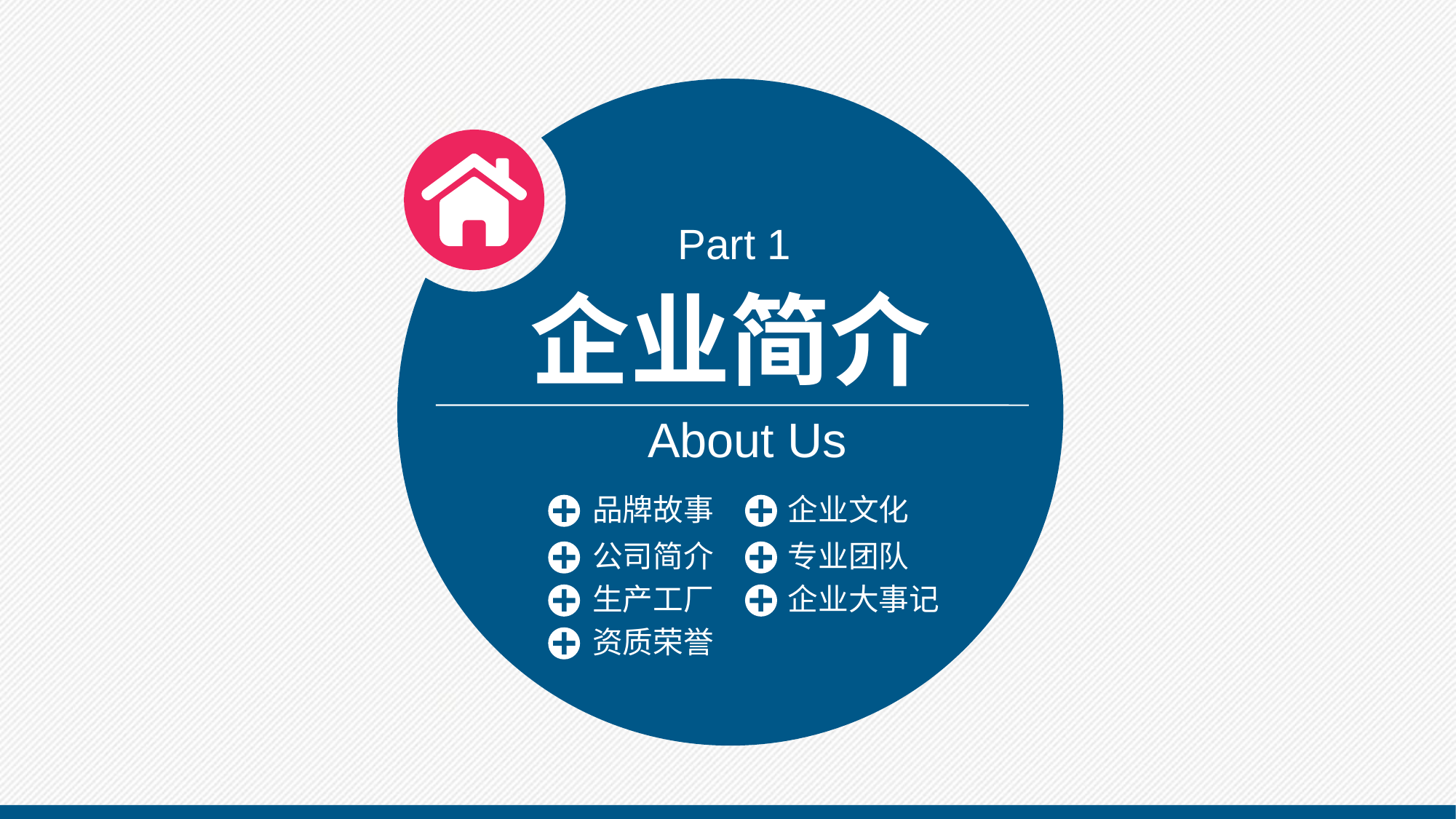

Part 1
企业简介

About Us
品牌故事
企业文化

公司简介
专业团队

生产工厂
企业大事记

资质荣誉